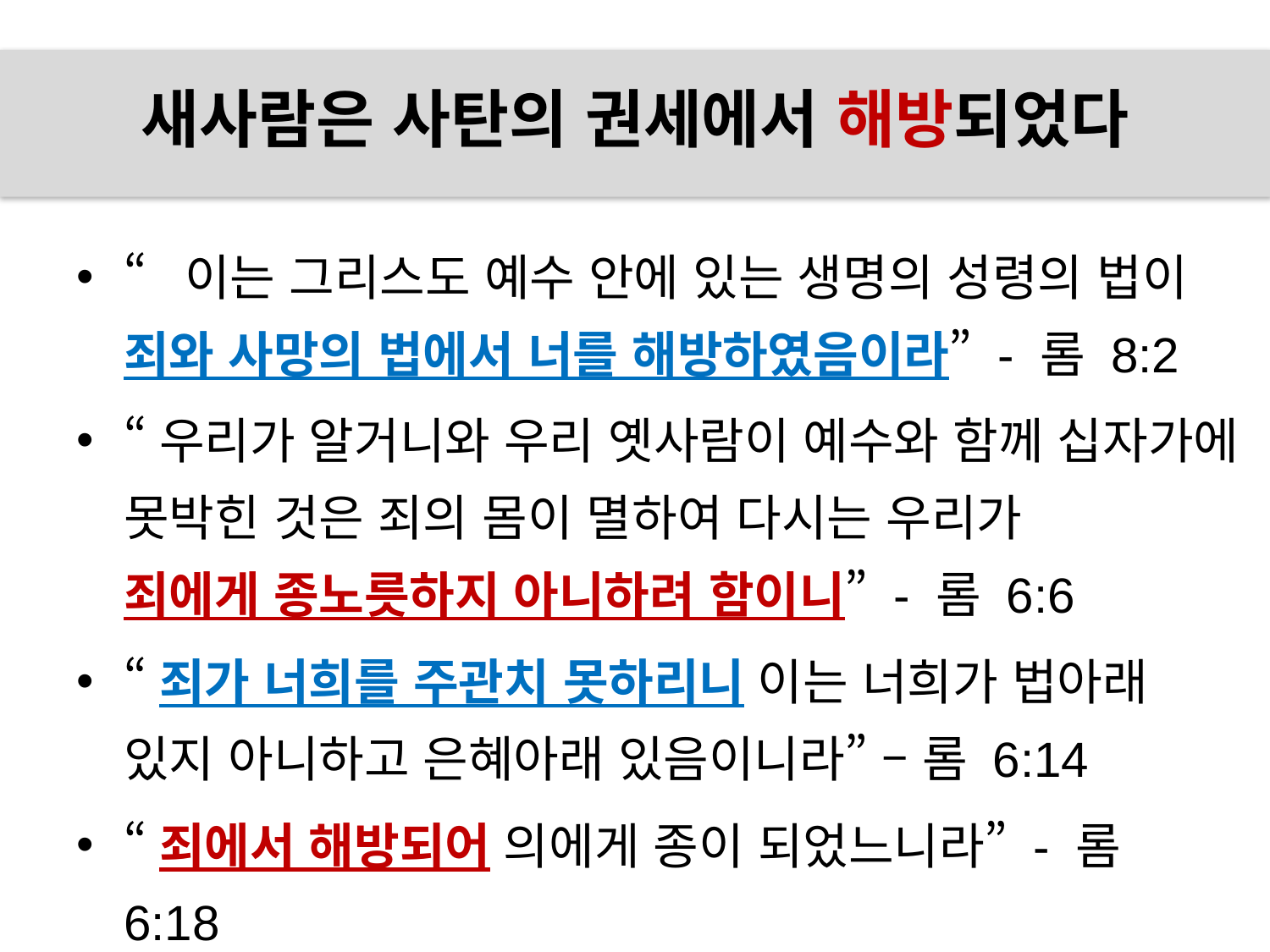

# 새사람은 사탄의 권세에서 해방되었다

“이는 그리스도 예수 안에 있는 생명의 성령의 법이
죄와 사망의 법에서 너를 해방하였음이라” - 롬 8:2
“우리가 알거니와 우리 옛사람이 예수와 함께 십자가에 못박힌 것은 죄의 몸이 멸하여 다시는 우리가
죄에게 종노릇하지 아니하려 함이니” - 롬 6:6
“죄가 너희를 주관치 못하리니 이는 너희가 법아래
있지 아니하고 은혜아래 있음이니라” – 롬 6:14
“죄에서 해방되어 의에게 종이 되었느니라” - 롬 6:18